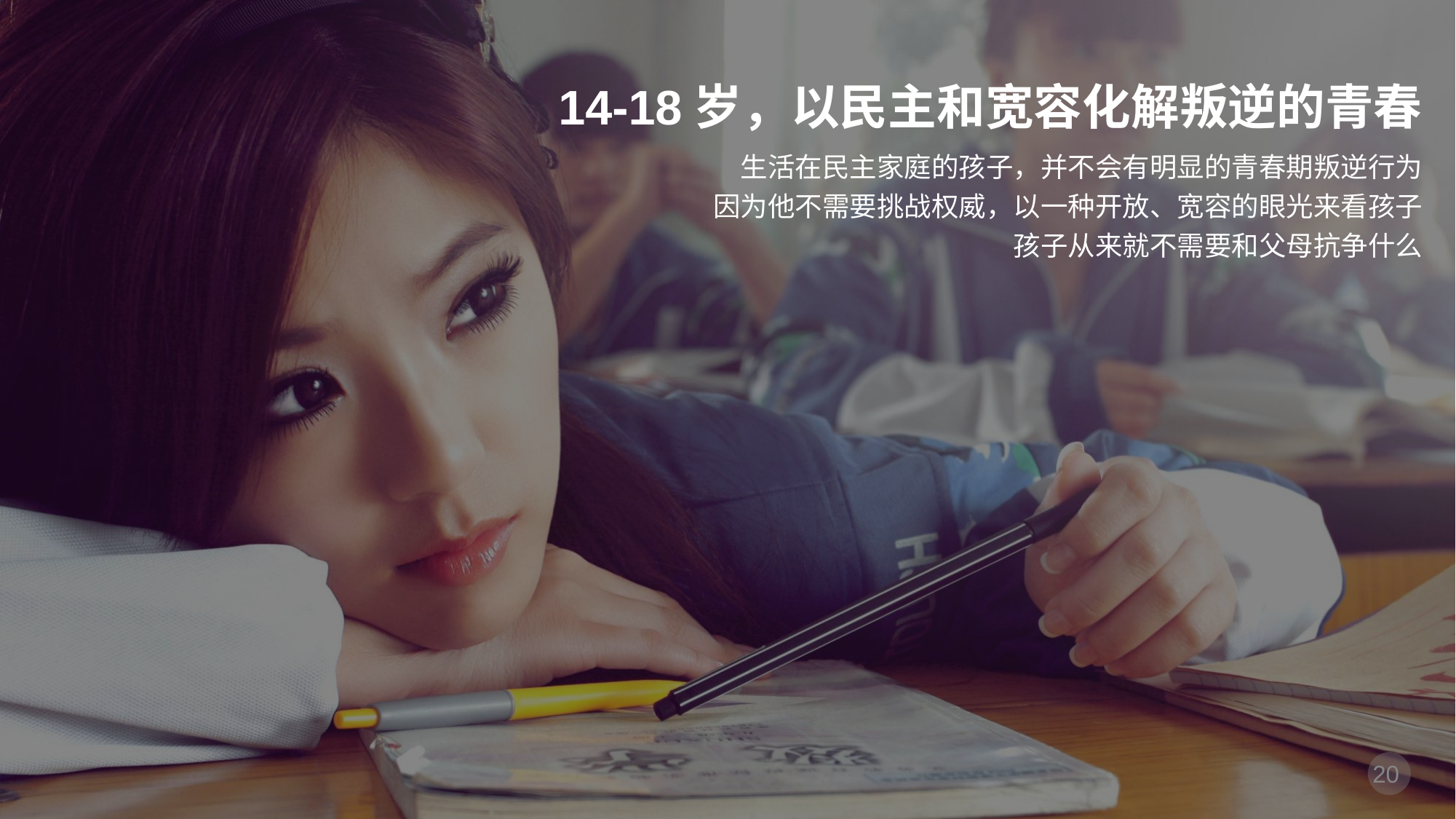

14-18岁，以民主和宽容化解叛逆的青春
生活在民主家庭的孩子，并不会有明显的青春期叛逆行为
因为他不需要挑战权威，以一种开放、宽容的眼光来看孩子
孩子从来就不需要和父母抗争什么